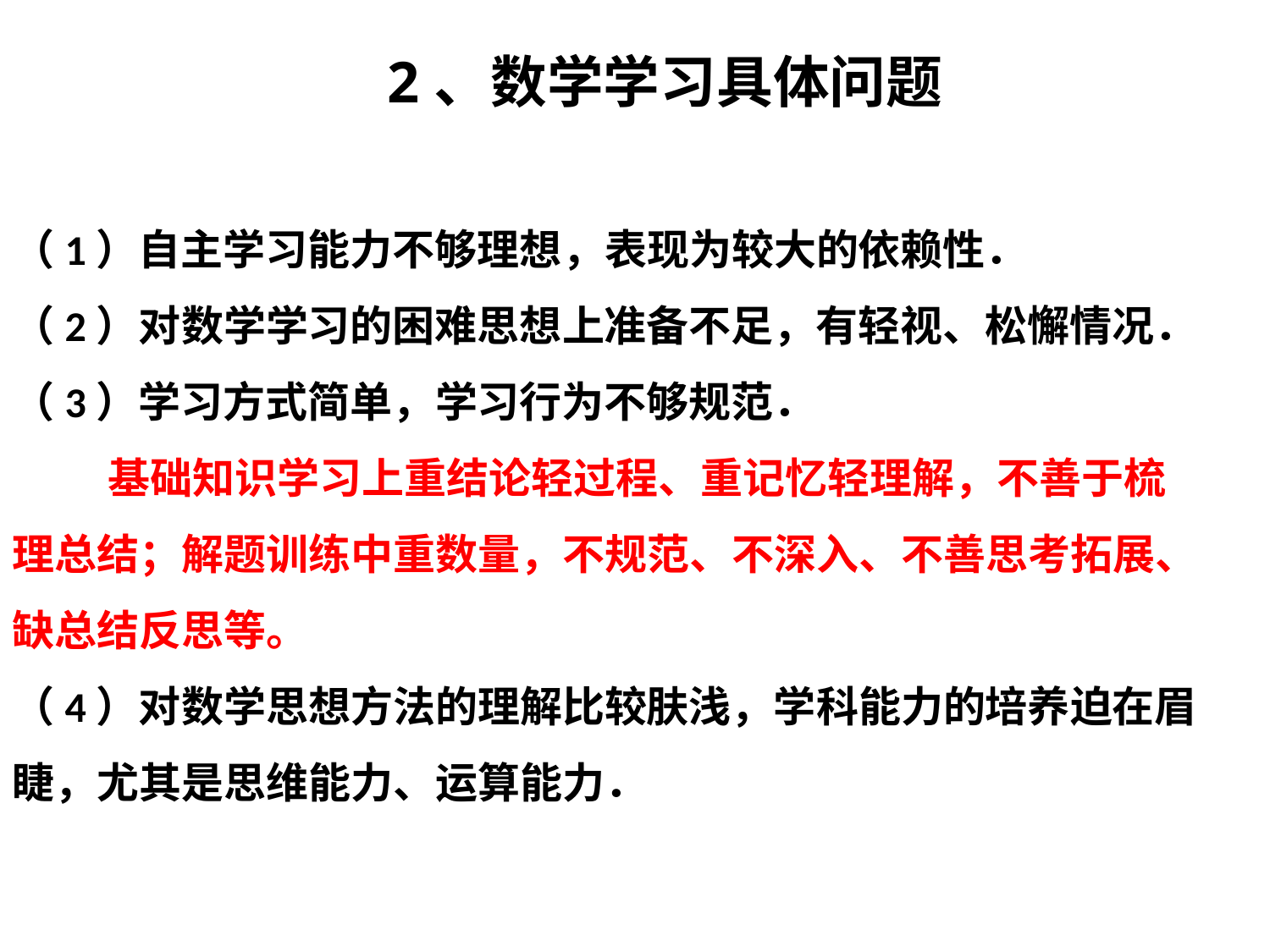

2、数学学习具体问题
（1）自主学习能力不够理想，表现为较大的依赖性．
（2）对数学学习的困难思想上准备不足，有轻视、松懈情况．
（3）学习方式简单，学习行为不够规范．
         基础知识学习上重结论轻过程、重记忆轻理解，不善于梳理总结；解题训练中重数量，不规范、不深入、不善思考拓展、缺总结反思等。
（4）对数学思想方法的理解比较肤浅，学科能力的培养迫在眉睫，尤其是思维能力、运算能力．